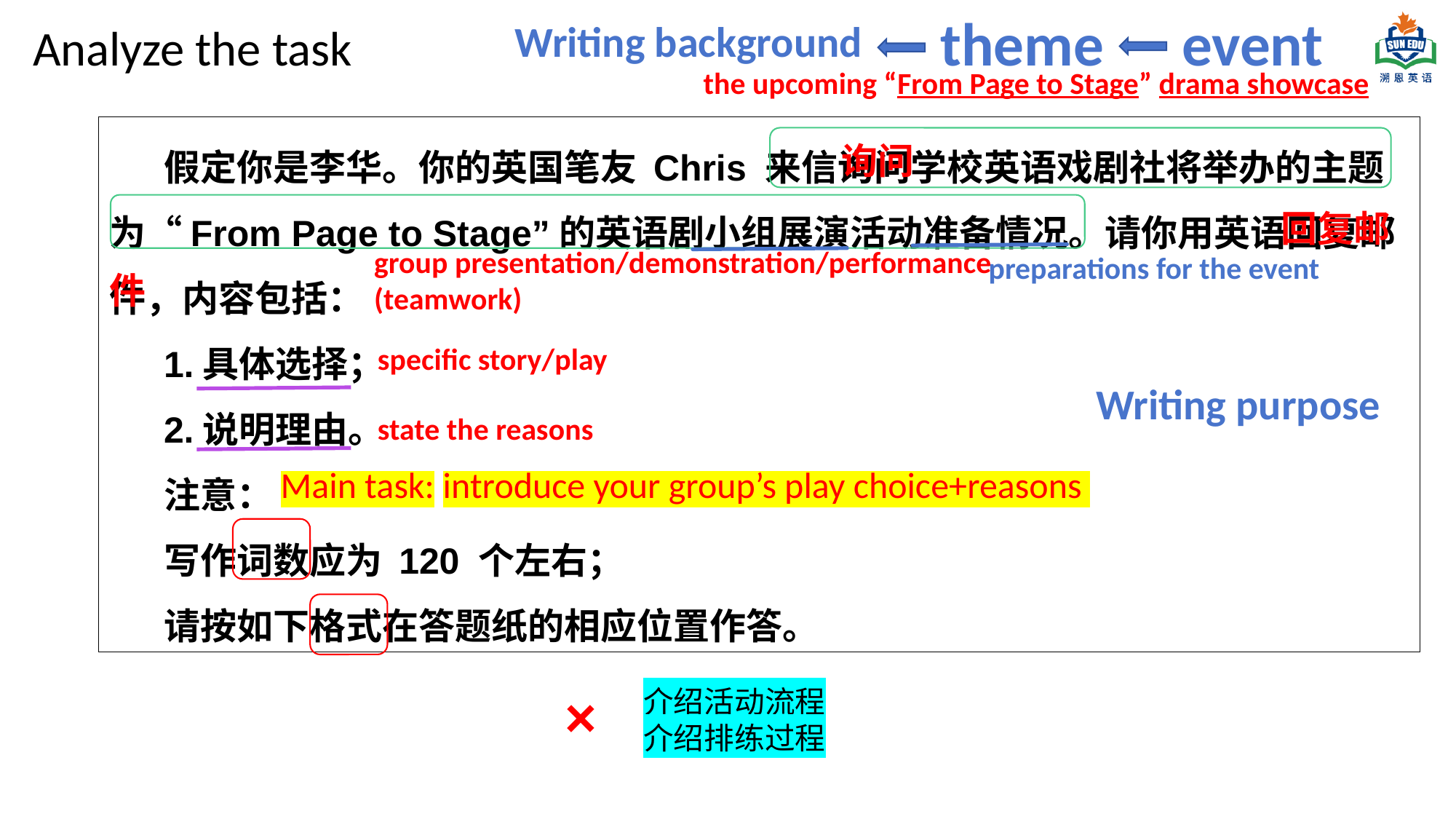

theme
event
Writing background
Analyze the task

the upcoming “From Page to Stage” drama showcase

假定你是李华。你的英国笔友 Chris 来信询问学校英语戏剧社将举办的主题为“From Page to Stage”的英语剧小组展演活动准备情况。请你用英语回复邮件，内容包括：
1.具体选择；
2.说明理由。
注意：
写作词数应为 120 个左右；
请按如下格式在答题纸的相应位置作答。

询问

回复邮
group presentation/demonstration/performance
(teamwork)
preparations for the event
件
specific story/play
Writing purpose
state the reasons
Main task: introduce your group’s play choice+reasons

×
介绍活动流程
介绍排练过程